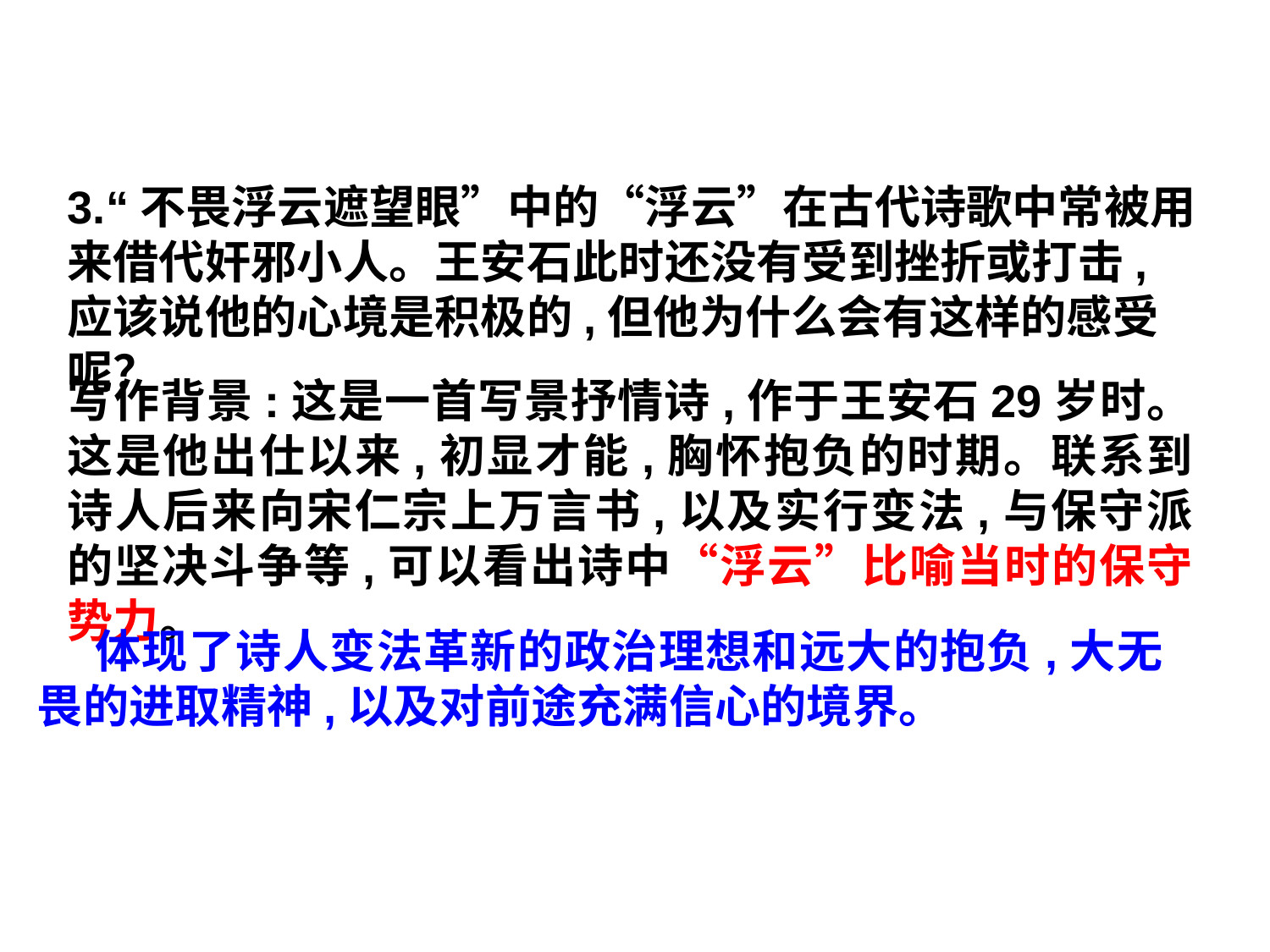

3.“不畏浮云遮望眼”中的“浮云”在古代诗歌中常被用来借代奸邪小人。王安石此时还没有受到挫折或打击,应该说他的心境是积极的,但他为什么会有这样的感受呢？
写作背景:这是一首写景抒情诗,作于王安石29岁时。这是他出仕以来,初显才能,胸怀抱负的时期。联系到诗人后来向宋仁宗上万言书,以及实行变法,与保守派的坚决斗争等,可以看出诗中“浮云”比喻当时的保守势力。
    体现了诗人变法革新的政治理想和远大的抱负,大无畏的进取精神,以及对前途充满信心的境界。